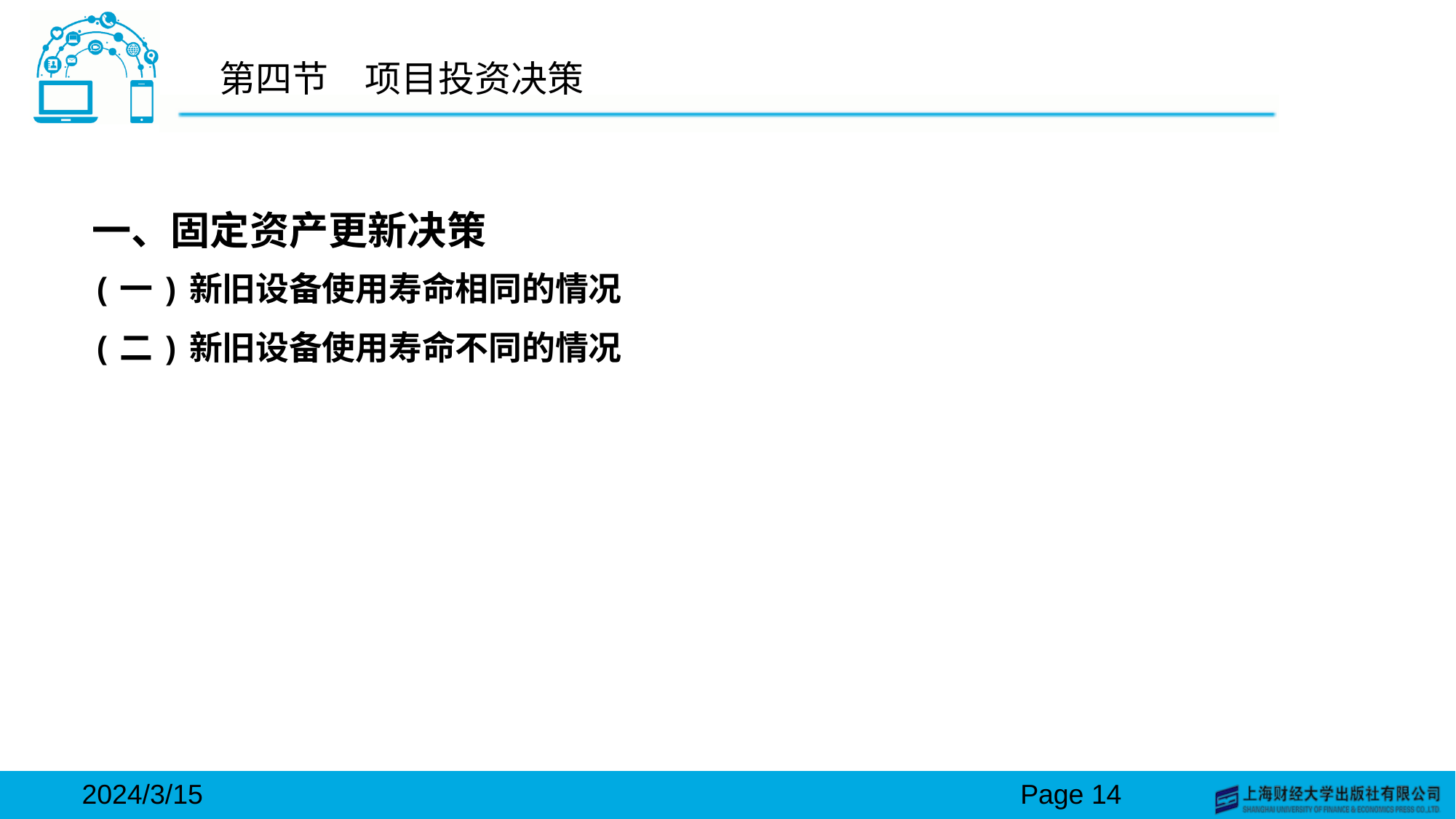

# 第四节　项目投资决策
一、固定资产更新决策
(一)新旧设备使用寿命相同的情况
(二)新旧设备使用寿命不同的情况

2024/3/15
Page 14